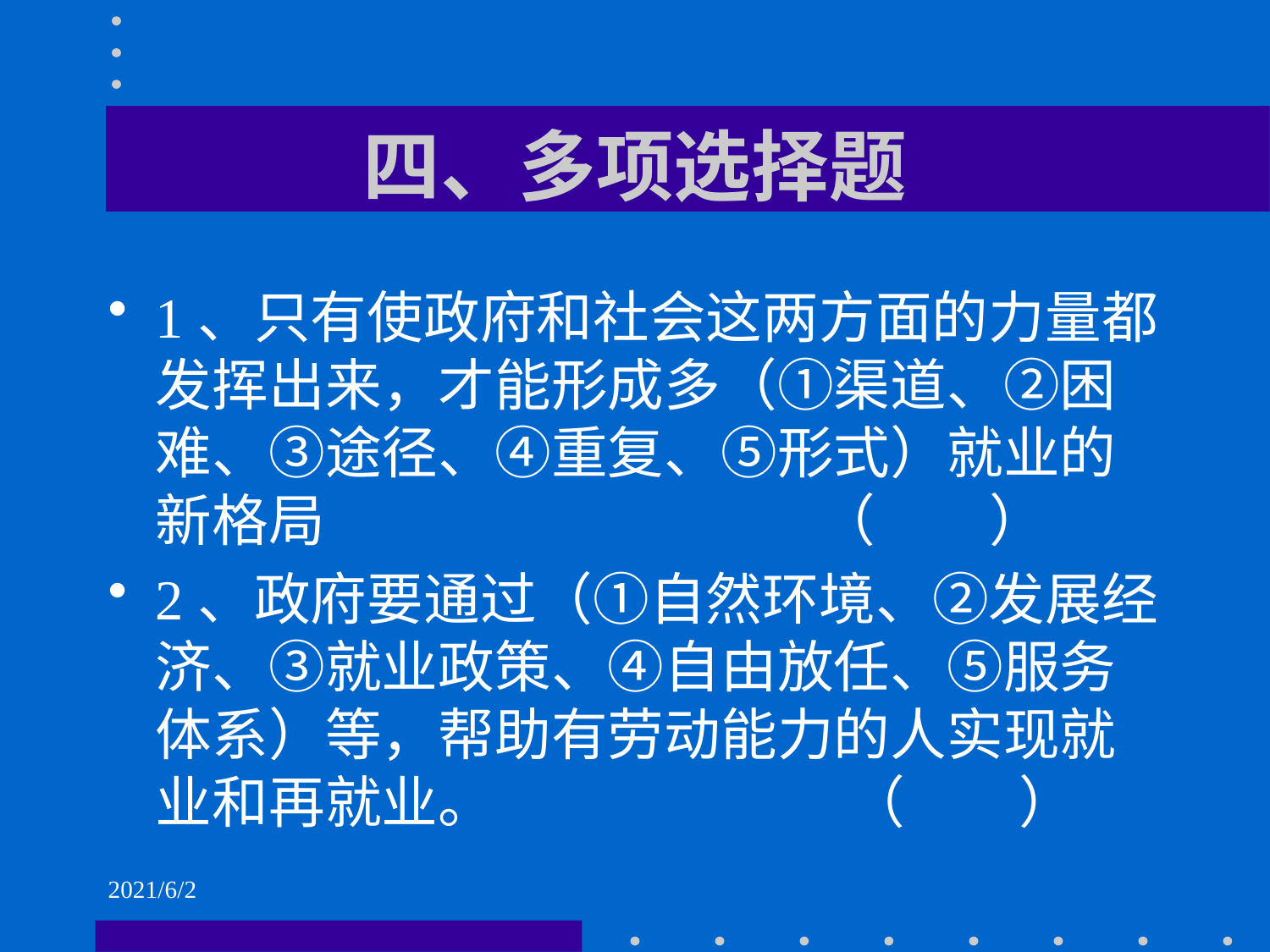

# 四、多项选择题
1、只有使政府和社会这两方面的力量都发挥出来，才能形成多（①渠道、②困难、③途径、④重复、⑤形式）就业的新格局                                       （         ）
2、政府要通过（①自然环境、②发展经济、③就业政策、④自由放任、⑤服务体系）等，帮助有劳动能力的人实现就业和再就业。                            （         ）
2021/6/2